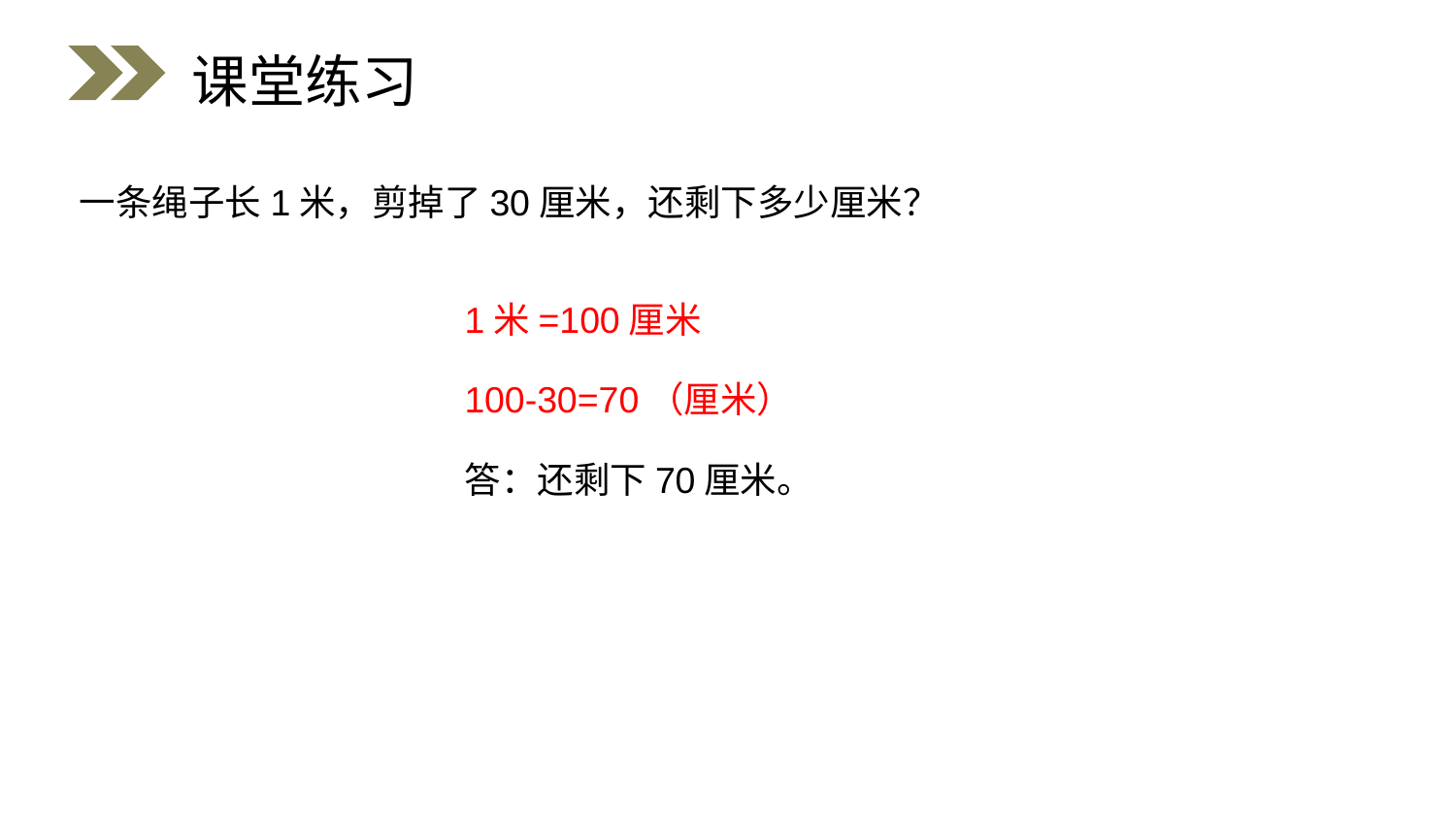

课堂练习
一条绳子长1米，剪掉了30厘米，还剩下多少厘米？
1米=100厘米
100-30=70（厘米）
答：还剩下70厘米。